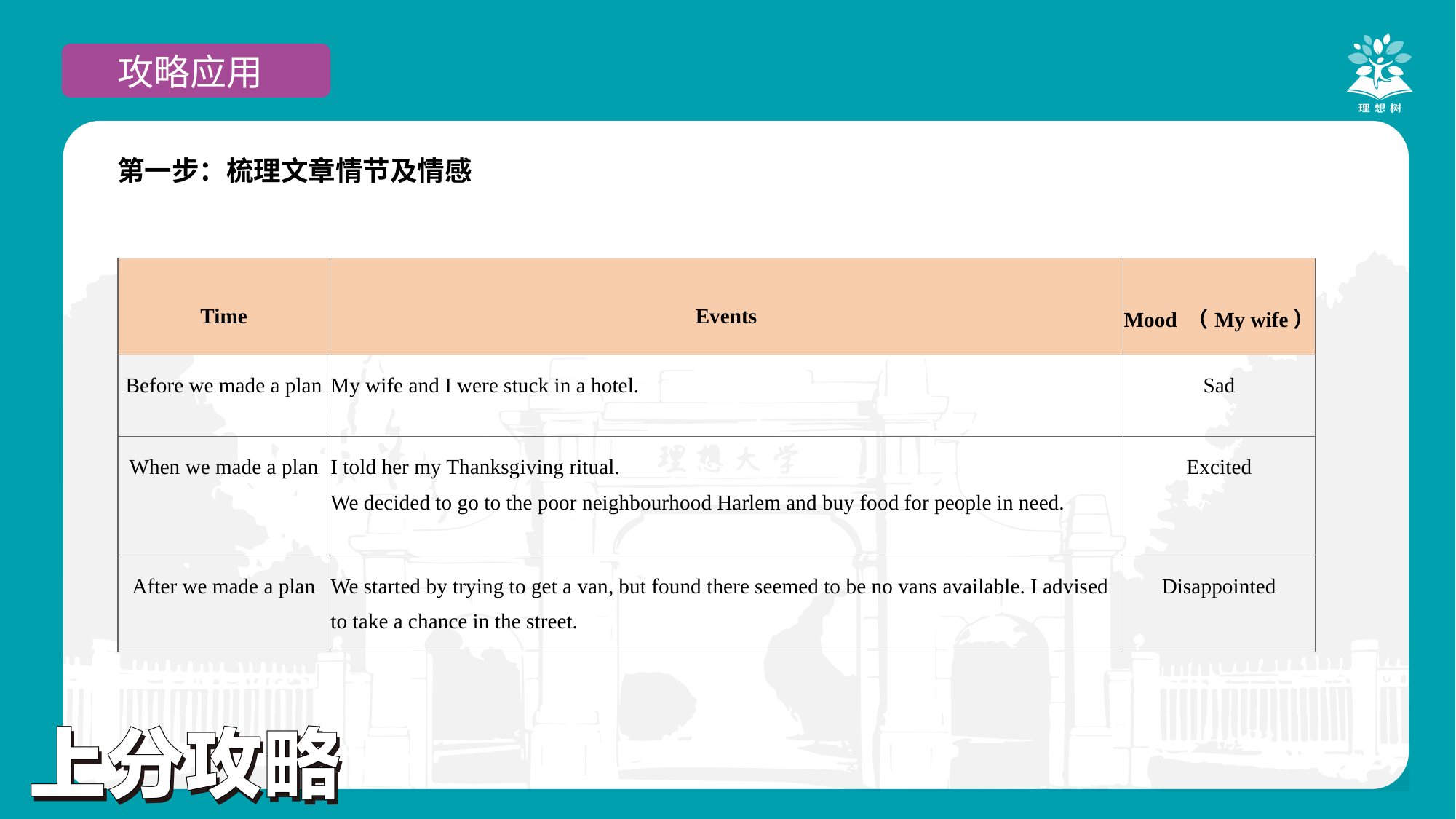

攻略应用
第一步：梳理文章情节及情感
| Time | Events | Mood （My wife） |
| --- | --- | --- |
| Before we made a plan | My wife and I were stuck in a hotel. | Sad |
| When we made a plan | I told her my Thanksgiving ritual. We decided to go to the poor neighbourhood Harlem and buy food for people in need. | Excited |
| After we made a plan | We started by trying to get a van, but found there seemed to be no vans available. I advised to take a chance in the street. | Disappointed |